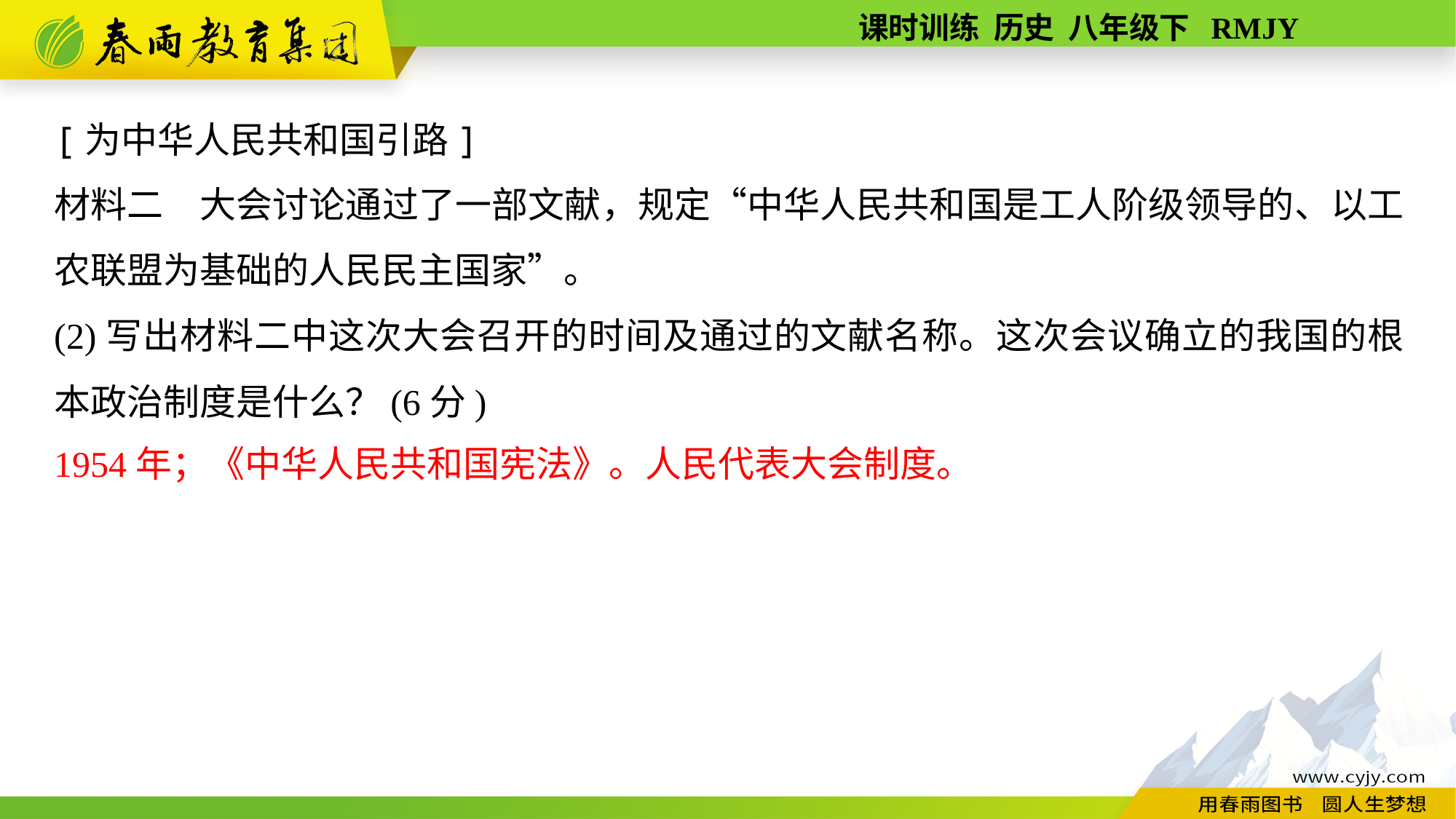

[为中华人民共和国引路]
材料二　大会讨论通过了一部文献，规定“中华人民共和国是工人阶级领导的、以工农联盟为基础的人民民主国家”。
(2)写出材料二中这次大会召开的时间及通过的文献名称。这次会议确立的我国的根本政治制度是什么？(6分)
1954年；《中华人民共和国宪法》。人民代表大会制度。